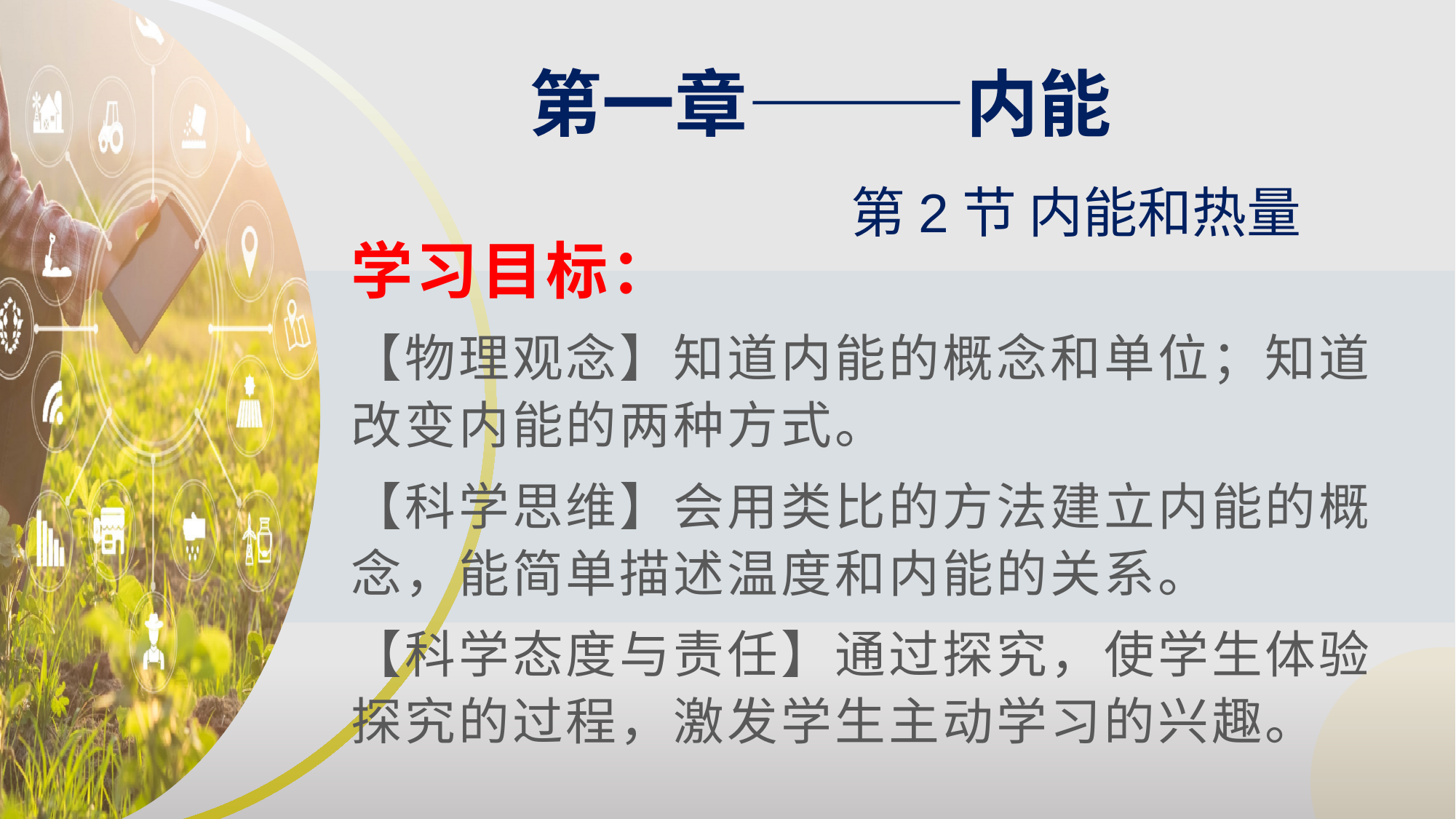

第一章———内能
第2节 内能和热量

学习目标：
【物理观念】知道内能的概念和单位；知道改变内能的两种方式。
【科学思维】会用类比的方法建立内能的概念，能简单描述温度和内能的关系。
【科学态度与责任】通过探究，使学生体验探究的过程，激发学生主动学习的兴趣。